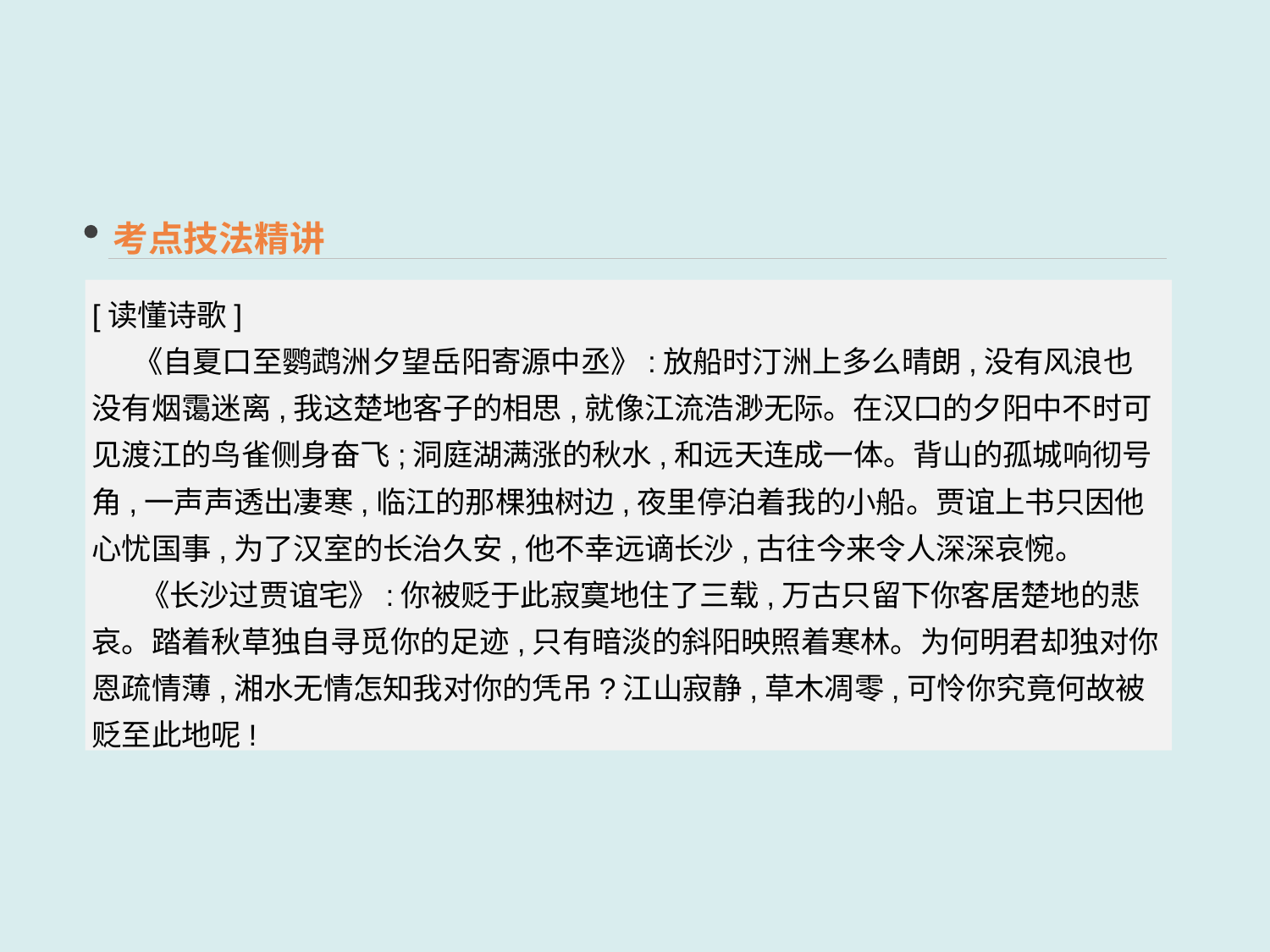

考点技法精讲

[读懂诗歌]
     《自夏口至鹦鹉洲夕望岳阳寄源中丞》:放船时汀洲上多么晴朗,没有风浪也没有烟霭迷离,我这楚地客子的相思,就像江流浩渺无际。在汉口的夕阳中不时可见渡江的鸟雀侧身奋飞;洞庭湖满涨的秋水,和远天连成一体。背山的孤城响彻号角,一声声透出凄寒,临江的那棵独树边,夜里停泊着我的小船。贾谊上书只因他心忧国事,为了汉室的长治久安,他不幸远谪长沙,古往今来令人深深哀惋。
      《长沙过贾谊宅》:你被贬于此寂寞地住了三载,万古只留下你客居楚地的悲哀。踏着秋草独自寻觅你的足迹,只有暗淡的斜阳映照着寒林。为何明君却独对你恩疏情薄,湘水无情怎知我对你的凭吊?江山寂静,草木凋零,可怜你究竟何故被贬至此地呢!